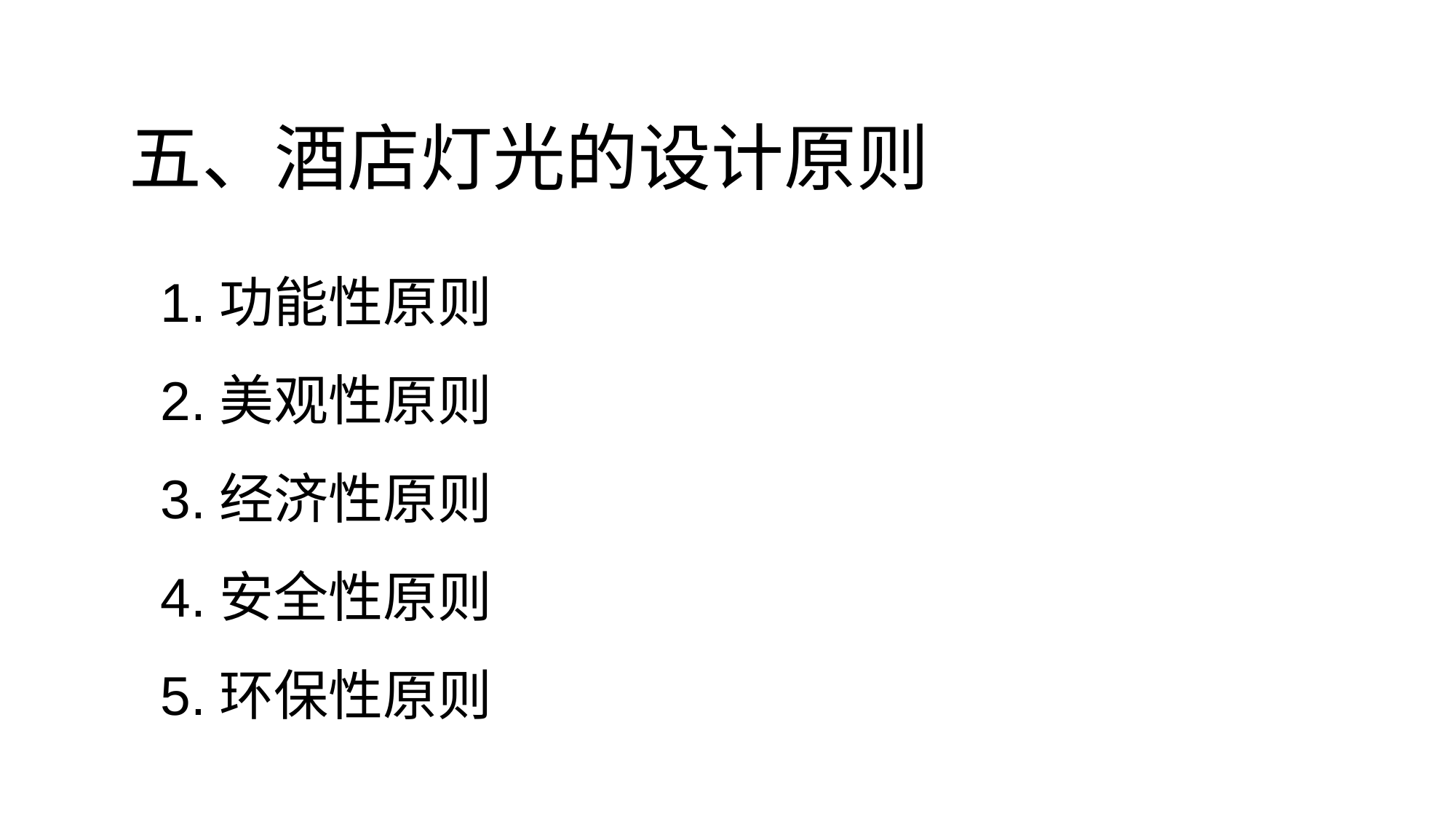

五、酒店灯光的设计原则
1.功能性原则
2.美观性原则
3.经济性原则
4.安全性原则
5.环保性原则